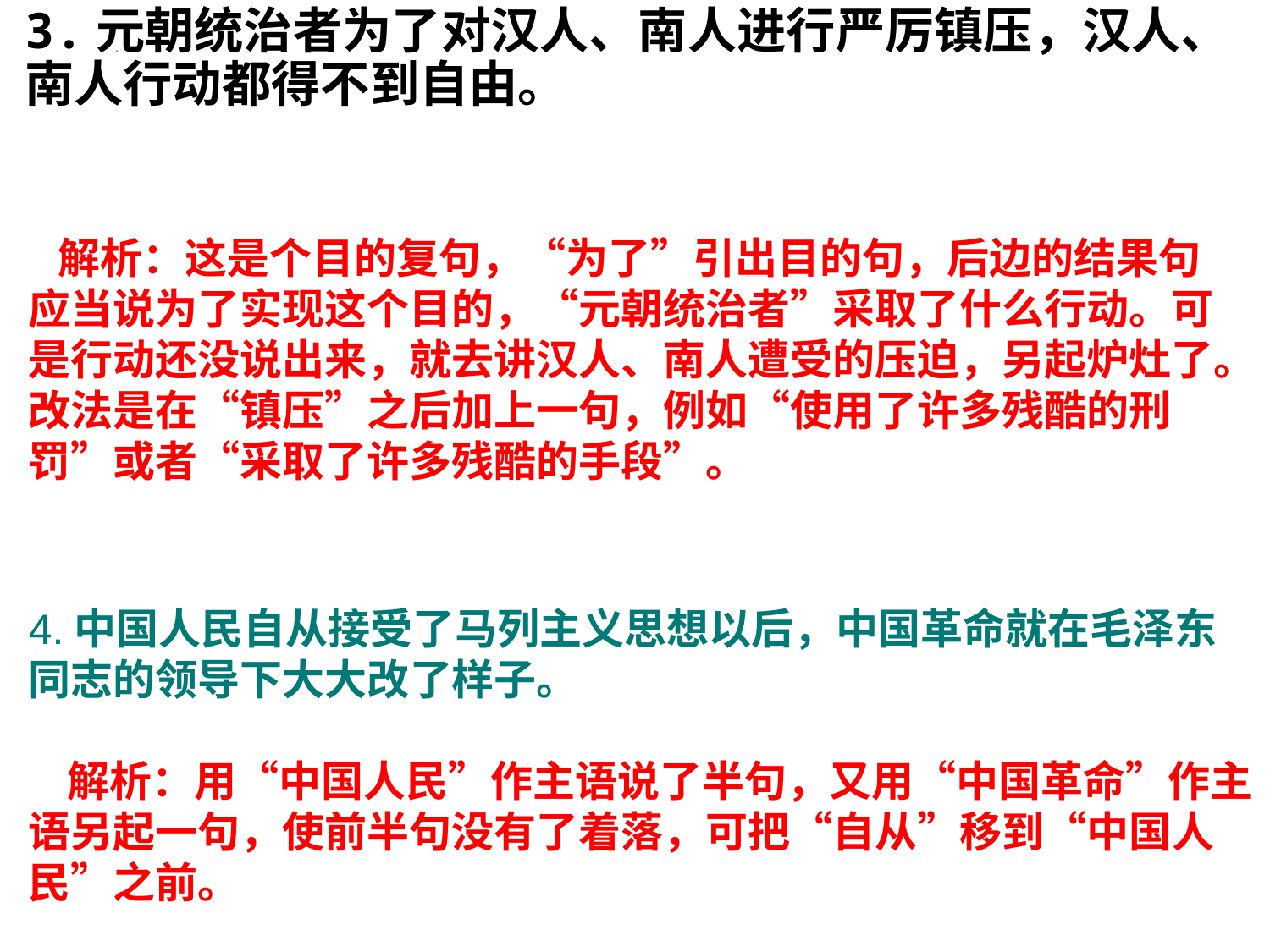

3.元朝统治者为了对汉人、南人进行严厉镇压，汉人、南人行动都得不到自由。

  解析：这是个目的复句，“为了”引出目的句，后边的结果句应当说为了实现这个目的，“元朝统治者”采取了什么行动。可是行动还没说出来，就去讲汉人、南人遭受的压迫，另起炉灶了。改法是在“镇压”之后加上一句，例如“使用了许多残酷的刑罚”或者“采取了许多残酷的手段”。
4.中国人民自从接受了马列主义思想以后，中国革命就在毛泽东同志的领导下大大改了样子。

   解析：用“中国人民”作主语说了半句，又用“中国革命”作主语另起一句，使前半句没有了着落，可把“自从”移到“中国人民”之前。